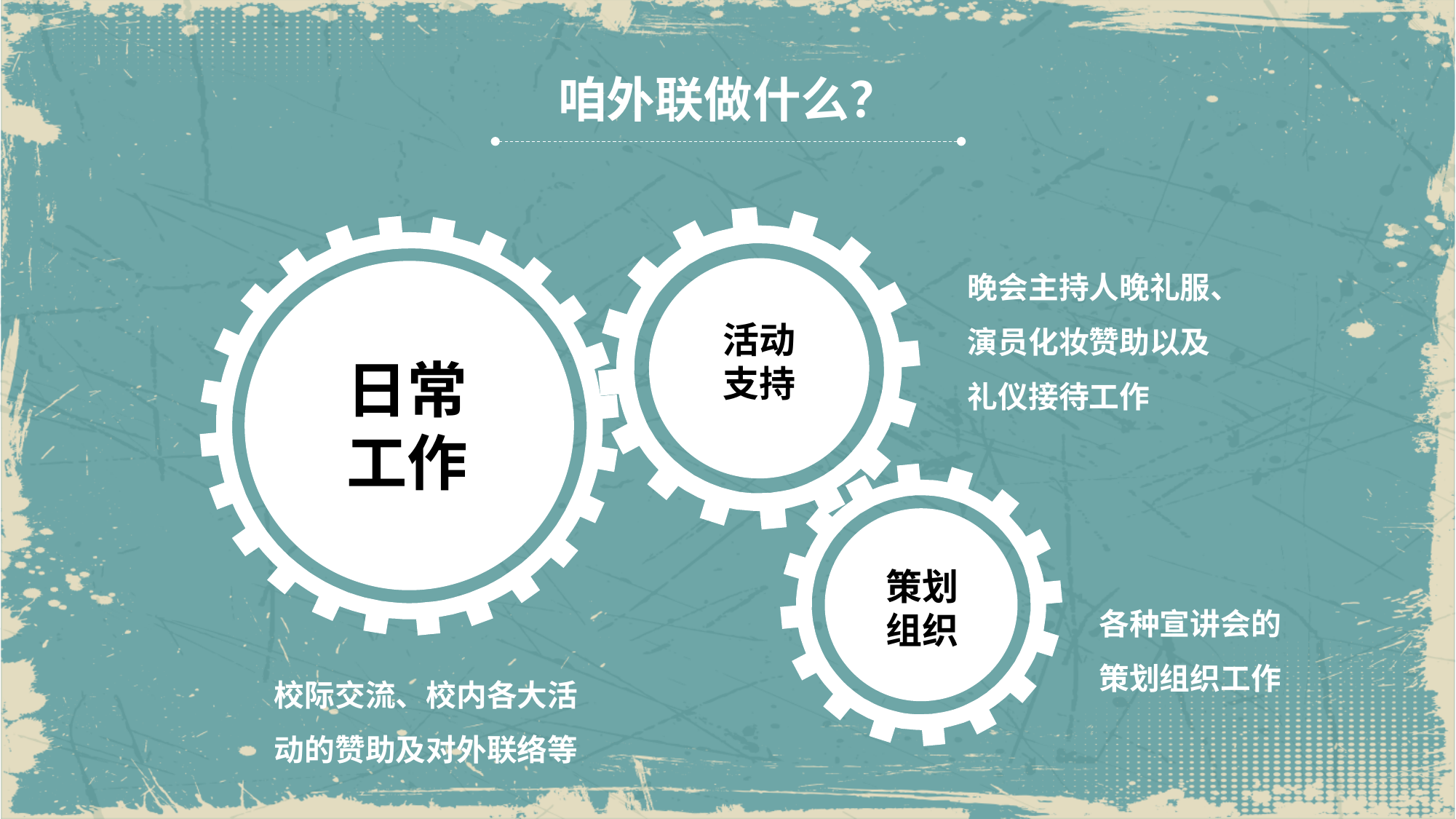

咱外联做什么？

晚会主持人晚礼服、演员化妆赞助以及礼仪接待工作

活动
支持

日常
工作

策划组织
各种宣讲会的策划组织工作
校际交流、校内各大活动的赞助及对外联络等